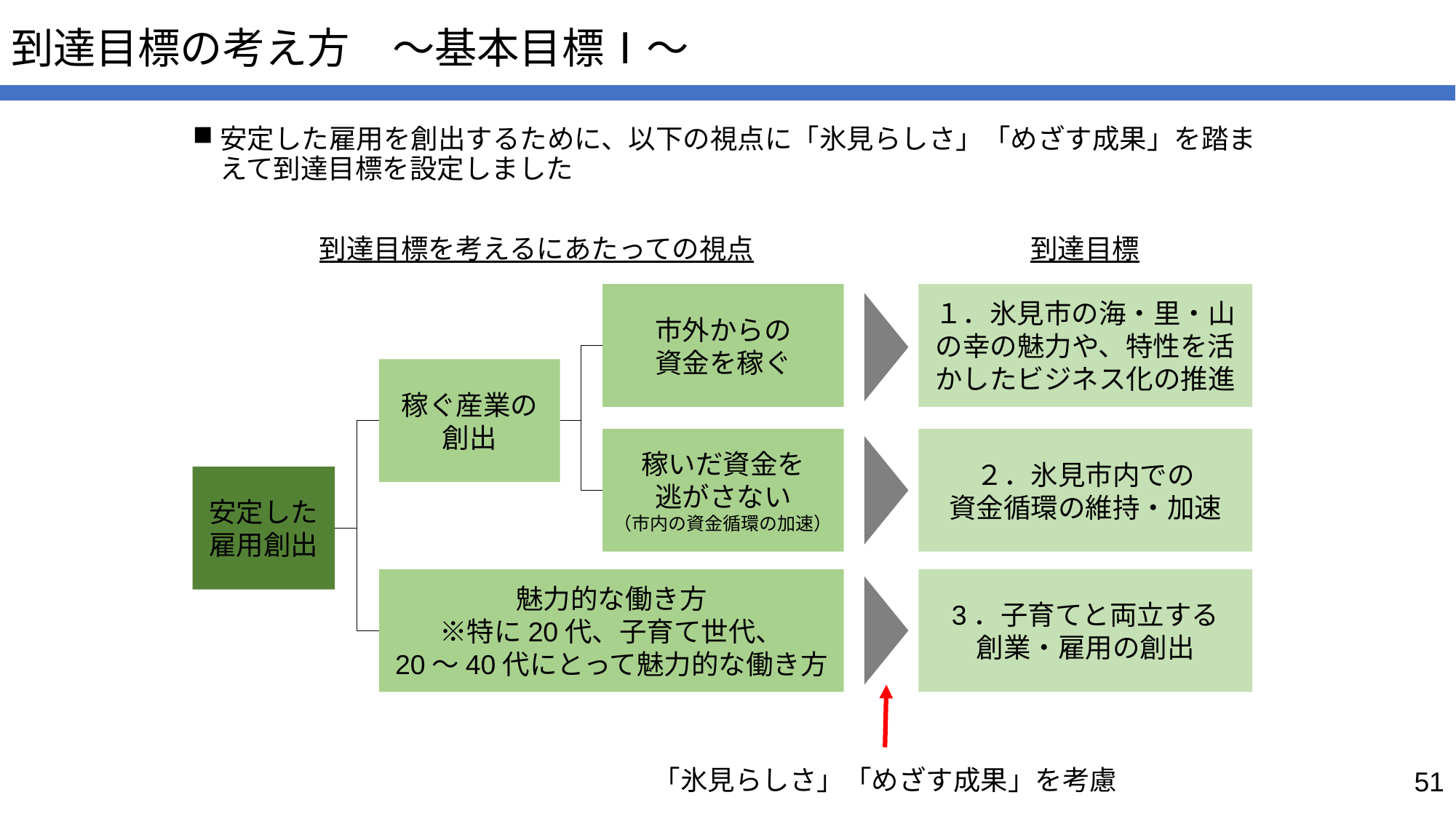

# 到達目標の考え方　～基本目標Ⅰ～
安定した雇用を創出するために、以下の視点に「氷見らしさ」「めざす成果」を踏まえて到達目標を設定しました
到達目標を考えるにあたっての視点
到達目標
市外からの
資金を稼ぐ
１．氷見市の海・里・山の幸の魅力や、特性を活かしたビジネス化の推進

稼ぐ産業の
創出
２．氷見市内での
資金循環の維持・加速
稼いだ資金を
逃がさない
（市内の資金循環の加速）

安定した
雇用創出
3．子育てと両立する
創業・雇用の創出
魅力的な働き方
※特に20代、子育て世代、
20～40代にとって魅力的な働き方

「氷見らしさ」「めざす成果」を考慮
51